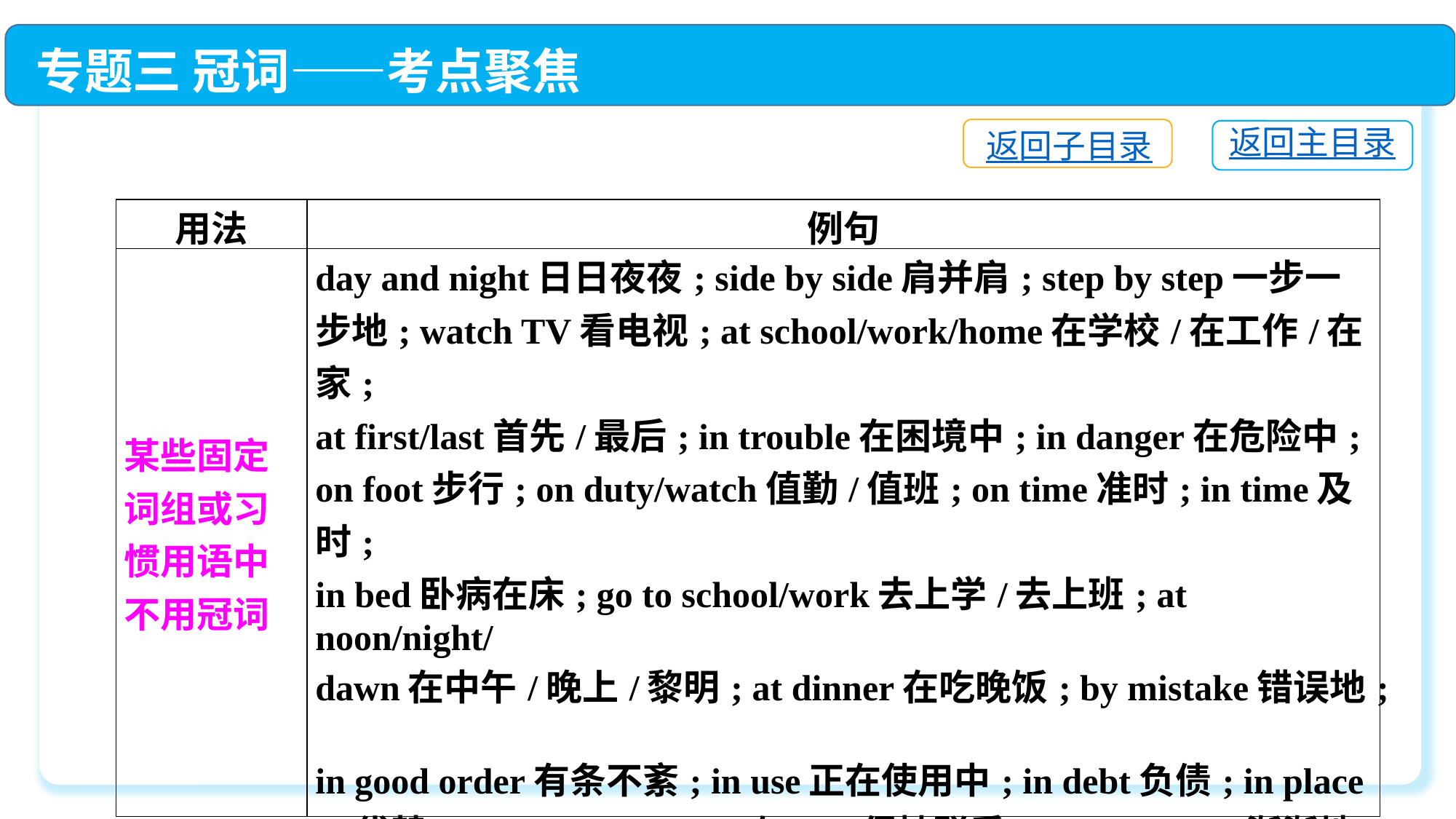

专题三 冠词——考点聚焦

返回子目录
返回主目录
| 用法 | 例句 |
| --- | --- |
| 某些固定词组或习惯用语中不用冠词 | day and night日日夜夜; side by side肩并肩; step by step一步一步地; watch TV看电视; at school/work/home在学校/在工作/在家; at first/last首先/最后; in trouble在困境中; in danger在危险中; on foot步行; on duty/watch值勤/值班; on time准时; in time及时; in bed卧病在床; go to school/work去上学/去上班; at noon/night/ dawn在中午/晚上/黎明; at dinner在吃晚饭; by mistake错误地; in good order有条不紊; in use正在使用中; in debt负债; in place of代替; keep in touch with与……保持联系; little by little渐渐地; learn … by heart背诵……; lose weight减肥; on business因公出差; out of order失控,故障; pay attention to …注意,关注…… |